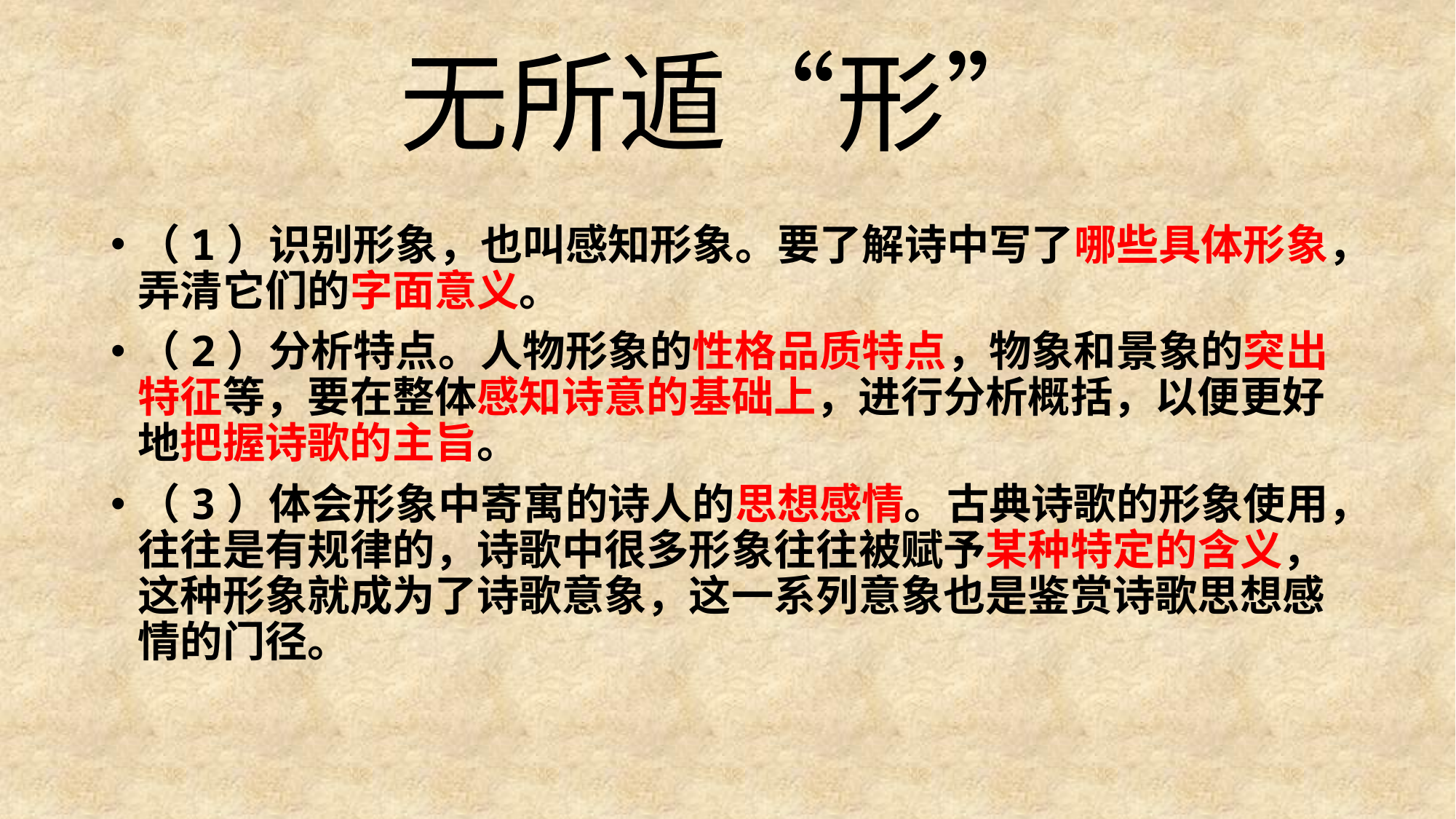

# 无所遁“形”
（1）识别形象，也叫感知形象。要了解诗中写了哪些具体形象，弄清它们的字面意义。
（2）分析特点。人物形象的性格品质特点，物象和景象的突出特征等，要在整体感知诗意的基础上，进行分析概括，以便更好地把握诗歌的主旨。
（3）体会形象中寄寓的诗人的思想感情。古典诗歌的形象使用，往往是有规律的，诗歌中很多形象往往被赋予某种特定的含义，这种形象就成为了诗歌意象，这一系列意象也是鉴赏诗歌思想感情的门径。